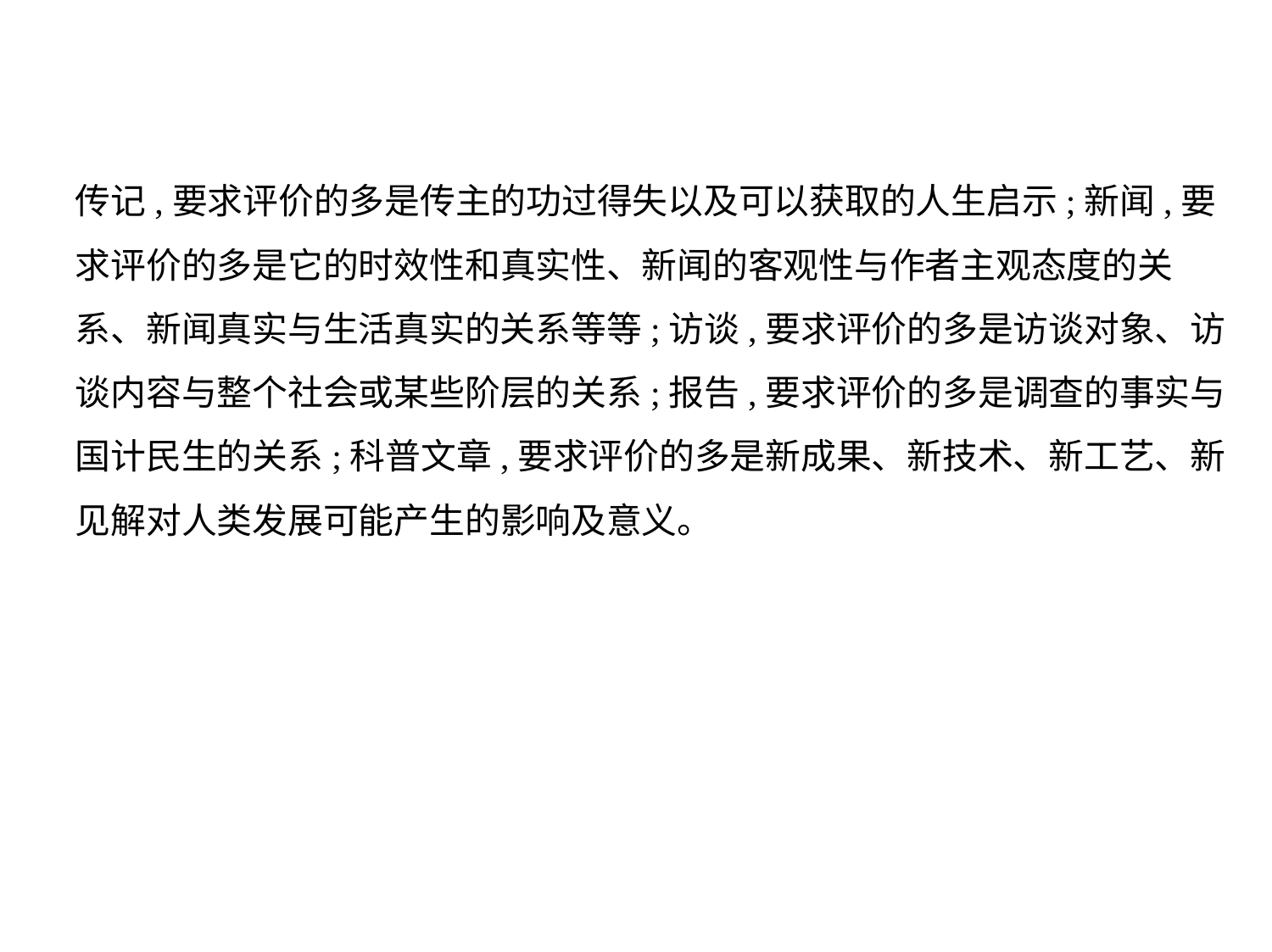

传记,要求评价的多是传主的功过得失以及可以获取的人生启示;新闻,要
求评价的多是它的时效性和真实性、新闻的客观性与作者主观态度的关
系、新闻真实与生活真实的关系等等;访谈,要求评价的多是访谈对象、访
谈内容与整个社会或某些阶层的关系;报告,要求评价的多是调查的事实与
国计民生的关系;科普文章,要求评价的多是新成果、新技术、新工艺、新
见解对人类发展可能产生的影响及意义。